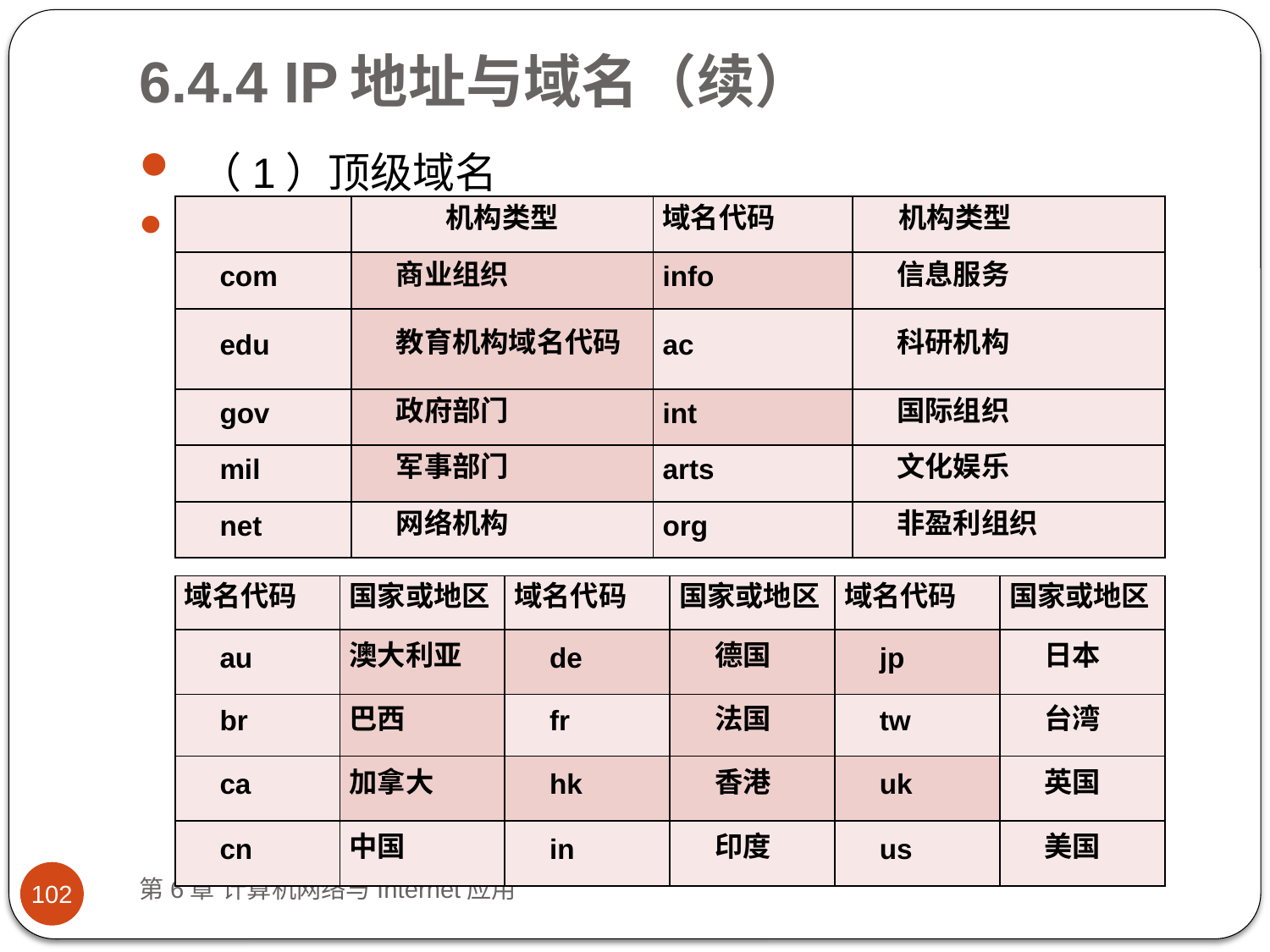

# 6.4.4 IP地址与域名（续）
 （1）顶级域名
顶级域名可分为组织机构域名和地理模式域名两类。组织机构域名一般代表建立网络的部门、机构类型；地理模式域名一般表示网络所属国家或地区。

|  | 机构类型 | 域名代码 | 机构类型 |
| --- | --- | --- | --- |
| com | 商业组织 | info | 信息服务 |
| edu | 教育机构域名代码 | ac | 科研机构 |
| gov | 政府部门 | int | 国际组织 |
| mil | 军事部门 | arts | 文化娱乐 |
| net | 网络机构 | org | 非盈利组织 |
| 域名代码 | 国家或地区 | 域名代码 | 国家或地区 | 域名代码 | 国家或地区 |
| --- | --- | --- | --- | --- | --- |
| au | 澳大利亚 | de | 德国 | jp | 日本 |
| br | 巴西 | fr | 法国 | tw | 台湾 |
| ca | 加拿大 | hk | 香港 | uk | 英国 |
| cn | 中国 | in | 印度 | us | 美国 |
第6章 计算机网络与Internet应用
102